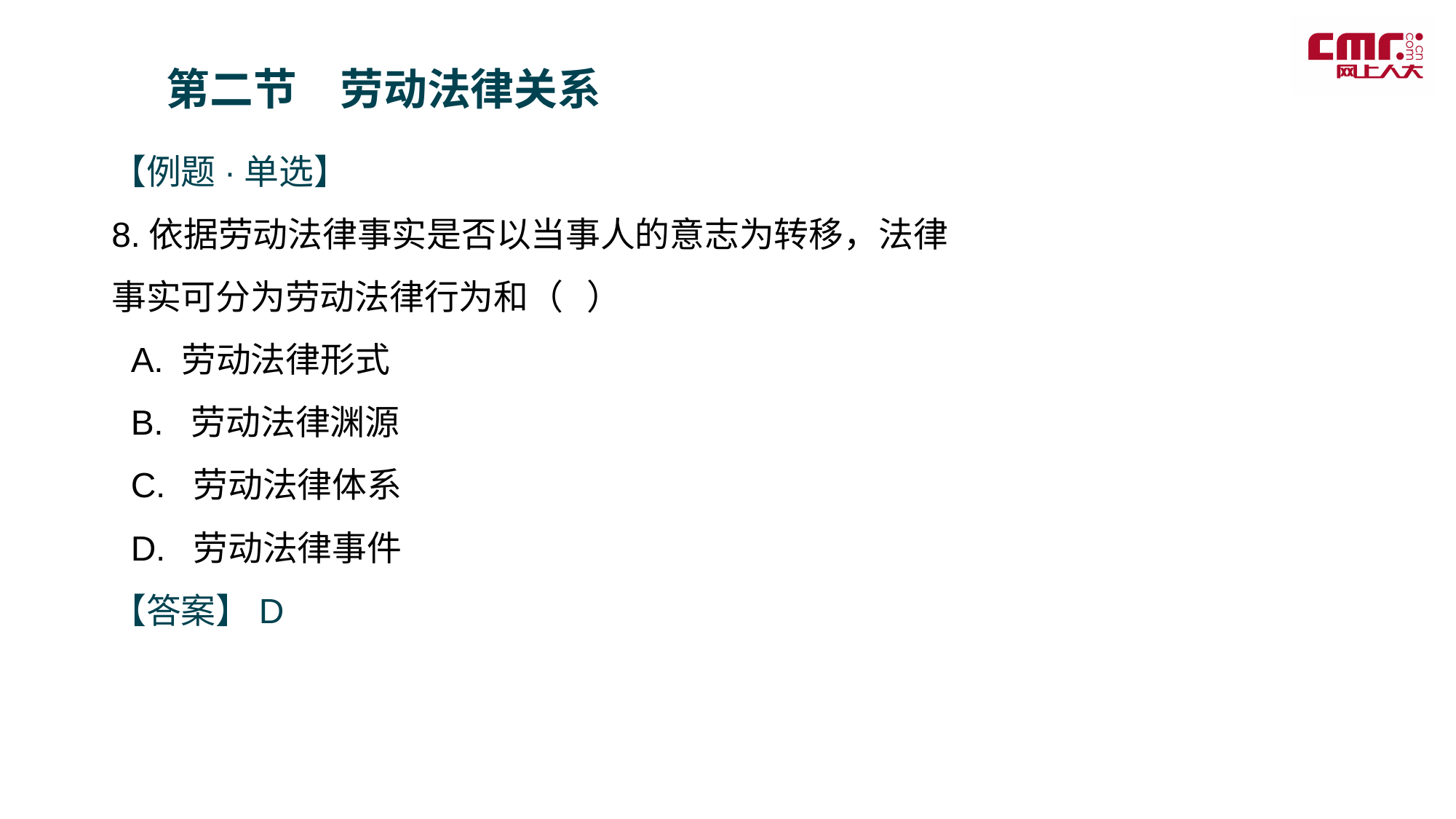

第二节　劳动法律关系
【例题·单选】
8.依据劳动法律事实是否以当事人的意志为转移，法律事实可分为劳动法律行为和（   ）
  A. 劳动法律形式
  B.  劳动法律渊源
  C.  劳动法律体系
  D.  劳动法律事件
【答案】D